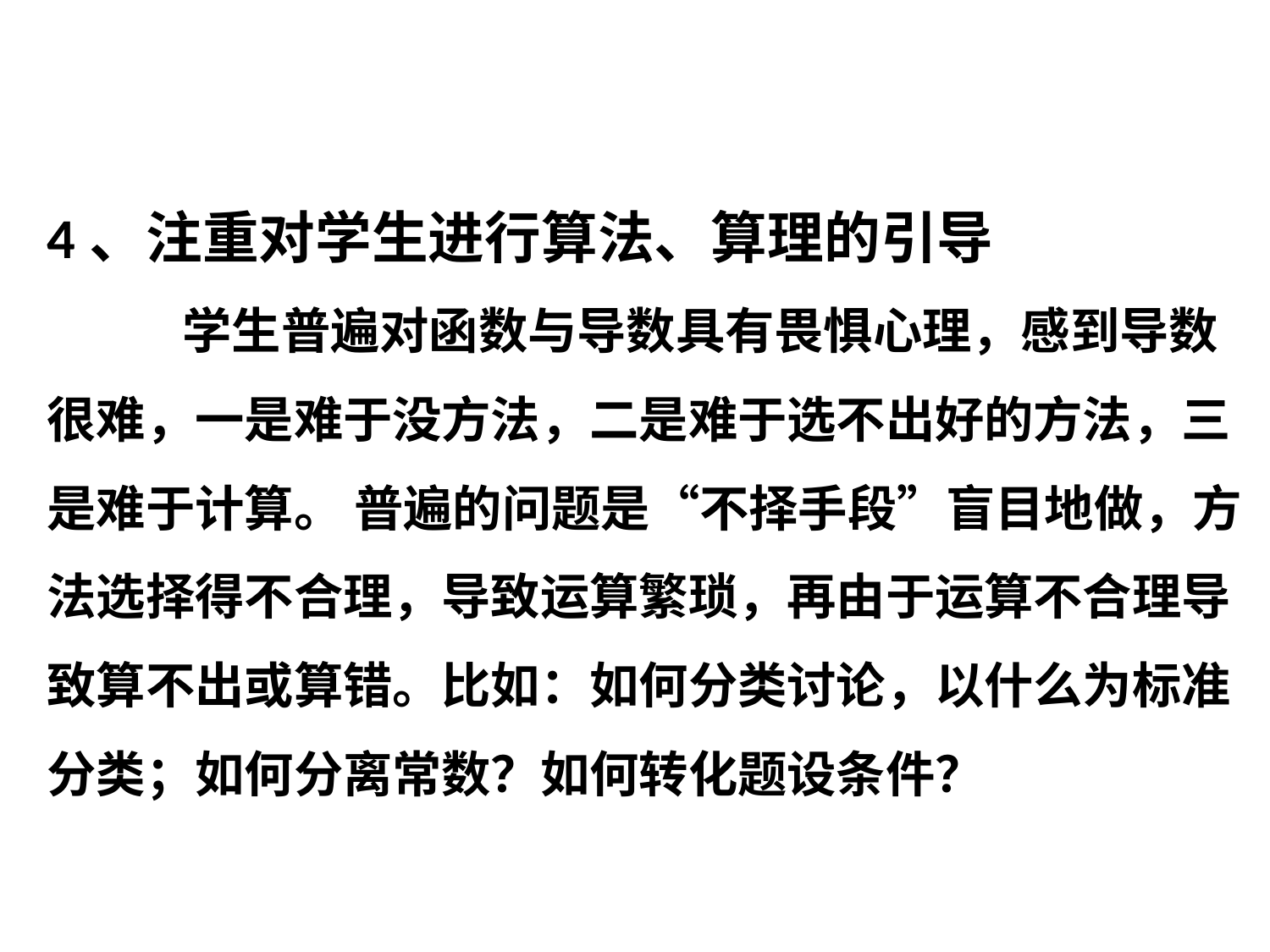

4、注重对学生进行算法、算理的引导
           学生普遍对函数与导数具有畏惧心理，感到导数很难，一是难于没方法，二是难于选不出好的方法，三是难于计算。 普遍的问题是“不择手段”盲目地做，方法选择得不合理，导致运算繁琐，再由于运算不合理导致算不出或算错。比如：如何分类讨论，以什么为标准分类；如何分离常数？如何转化题设条件？